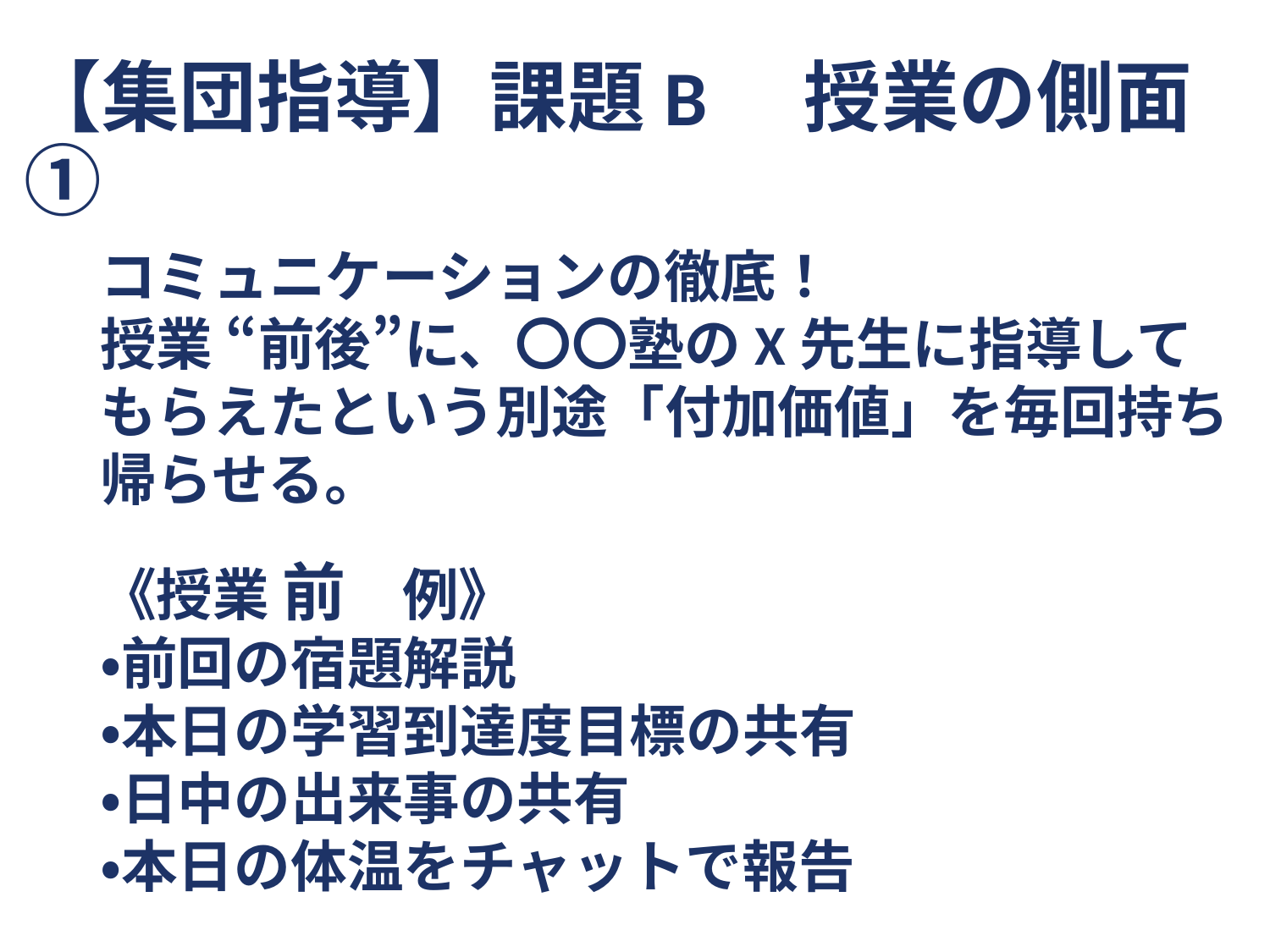

# 【集団指導】課題B　授業の側面①
コミュニケーションの徹底！
授業 “前後”に、〇〇塾のX先生に指導してもらえたという別途「付加価値」を毎回持ち帰らせる。
《授業 前　例》
・前回の宿題解説
・本日の学習到達度目標の共有
・日中の出来事の共有
・本日の体温をチャットで報告